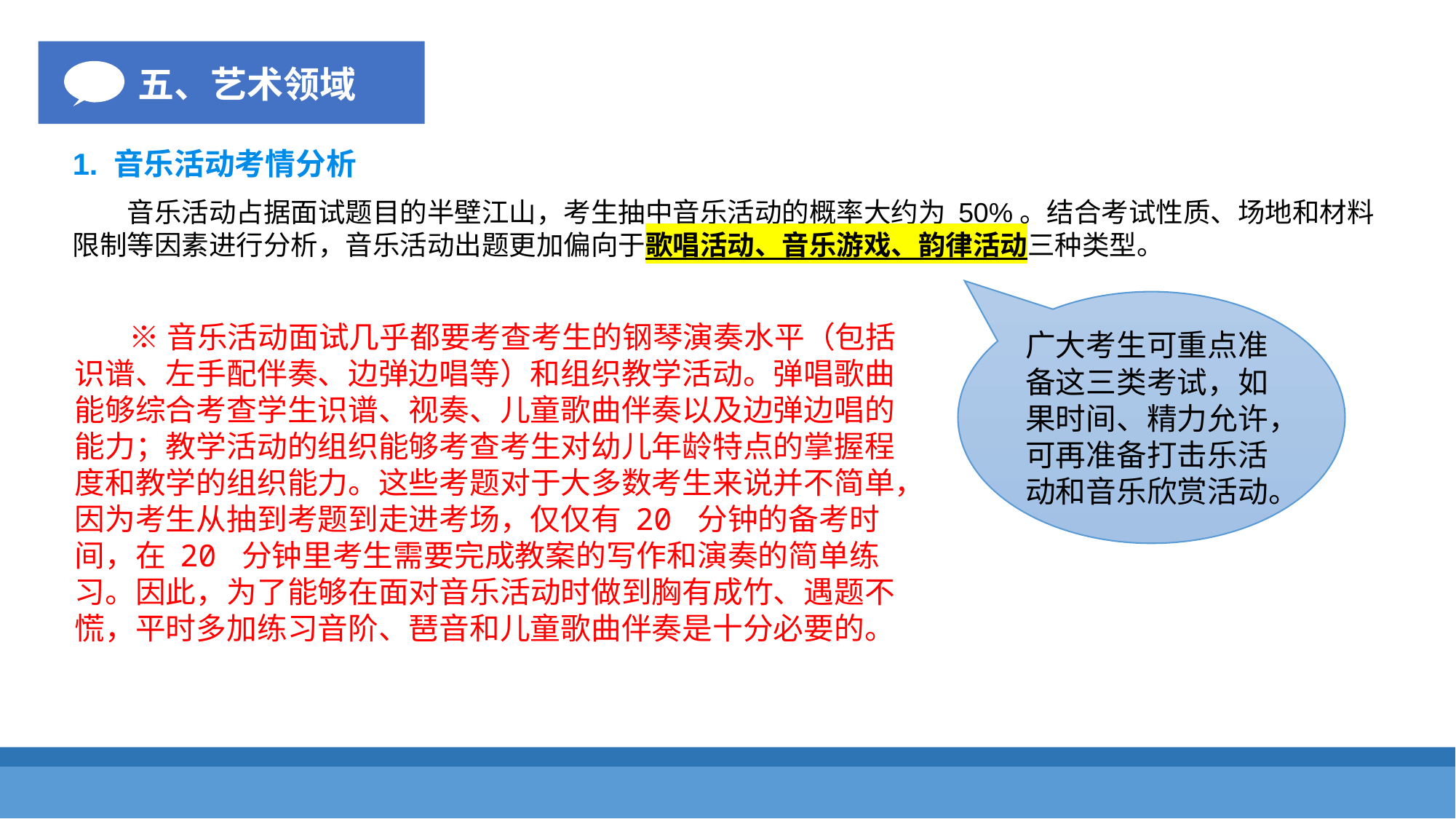

五、艺术领域

1. 音乐活动考情分析
音乐活动占据面试题目的半壁江山，考生抽中音乐活动的概率大约为 50%。结合考试性质、场地和材料限制等因素进行分析，音乐活动出题更加偏向于歌唱活动、音乐游戏、韵律活动三种类型。
广大考生可重点准备这三类考试，如果时间、精力允许，可再准备打击乐活动和音乐欣赏活动。
※音乐活动面试几乎都要考查考生的钢琴演奏水平（包括识谱、左手配伴奏、边弹边唱等）和组织教学活动。弹唱歌曲能够综合考查学生识谱、视奏、儿童歌曲伴奏以及边弹边唱的能力；教学活动的组织能够考查考生对幼儿年龄特点的掌握程度和教学的组织能力。这些考题对于大多数考生来说并不简单，因为考生从抽到考题到走进考场，仅仅有 20 分钟的备考时间，在 20 分钟里考生需要完成教案的写作和演奏的简单练习。因此，为了能够在面对音乐活动时做到胸有成竹、遇题不慌，平时多加练习音阶、琶音和儿童歌曲伴奏是十分必要的。